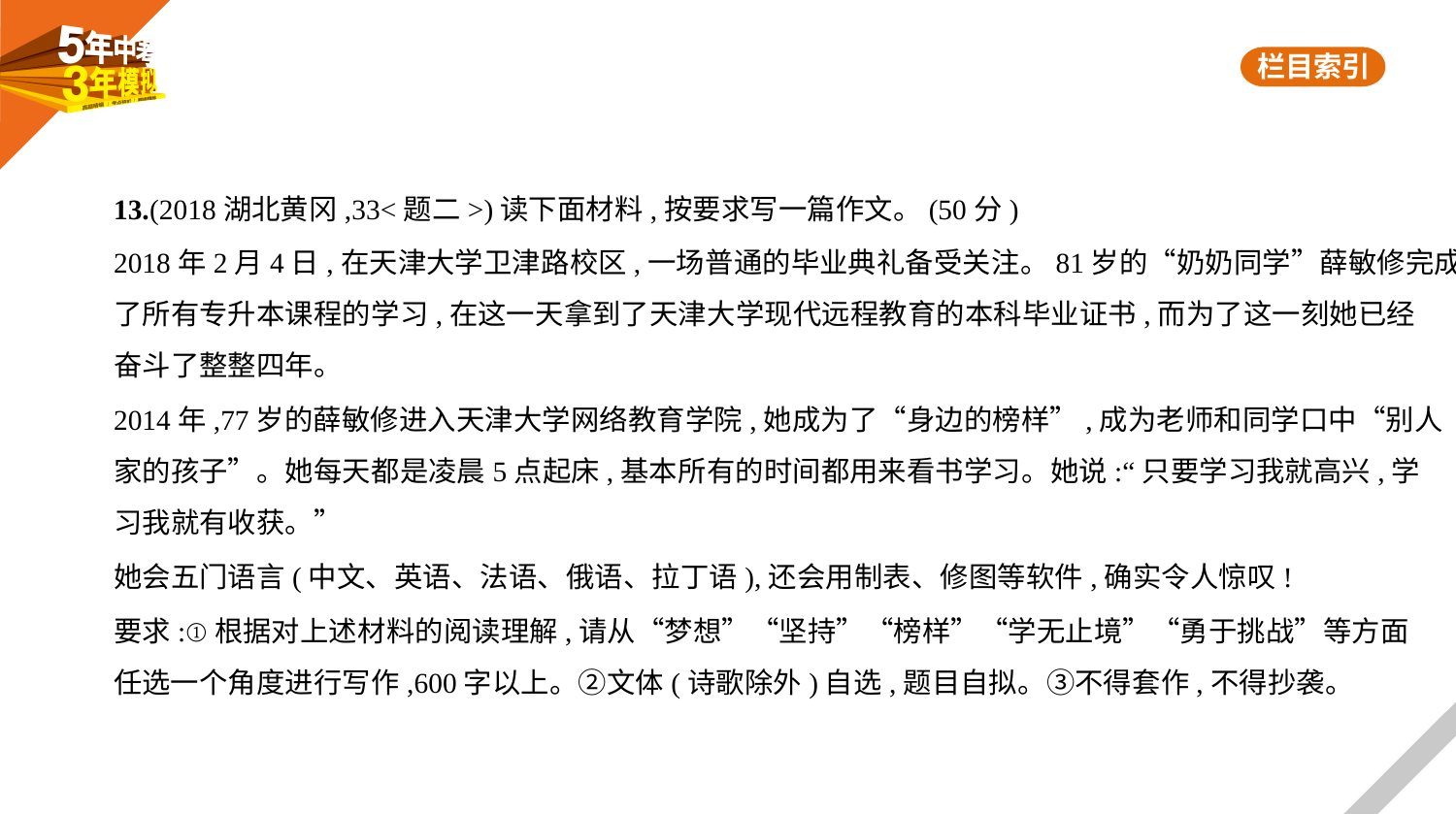

13.(2018湖北黄冈,33<题二>)读下面材料,按要求写一篇作文。(50分)
2018年2月4日,在天津大学卫津路校区,一场普通的毕业典礼备受关注。81岁的“奶奶同学”薛敏修完成
了所有专升本课程的学习,在这一天拿到了天津大学现代远程教育的本科毕业证书,而为了这一刻她已经
奋斗了整整四年。
2014年,77岁的薛敏修进入天津大学网络教育学院,她成为了“身边的榜样”,成为老师和同学口中“别人
家的孩子”。她每天都是凌晨5点起床,基本所有的时间都用来看书学习。她说:“只要学习我就高兴,学
习我就有收获。”
她会五门语言(中文、英语、法语、俄语、拉丁语),还会用制表、修图等软件,确实令人惊叹!
要求:①根据对上述材料的阅读理解,请从“梦想”“坚持”“榜样”“学无止境”“勇于挑战”等方面
任选一个角度进行写作,600字以上。②文体(诗歌除外)自选,题目自拟。③不得套作,不得抄袭。